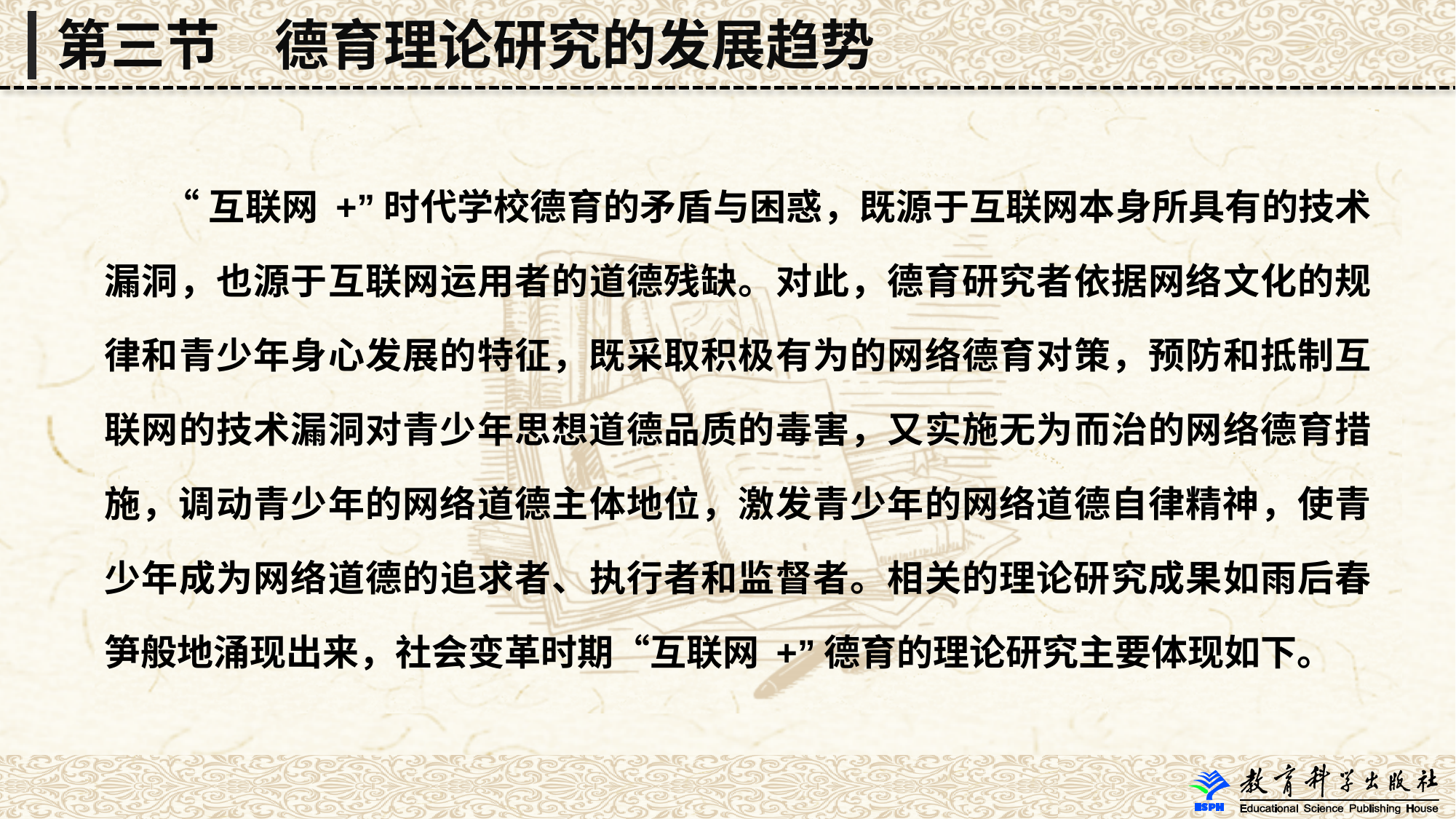

第三节　德育理论研究的发展趋势
       “互联网 +”时代学校德育的矛盾与困惑，既源于互联网本身所具有的技术漏洞，也源于互联网运用者的道德残缺。对此，德育研究者依据网络文化的规律和青少年身心发展的特征，既采取积极有为的网络德育对策，预防和抵制互联网的技术漏洞对青少年思想道德品质的毒害，又实施无为而治的网络德育措施，调动青少年的网络道德主体地位，激发青少年的网络道德自律精神，使青少年成为网络道德的追求者、执行者和监督者。相关的理论研究成果如雨后春笋般地涌现出来，社会变革时期“互联网 +”德育的理论研究主要体现如下。